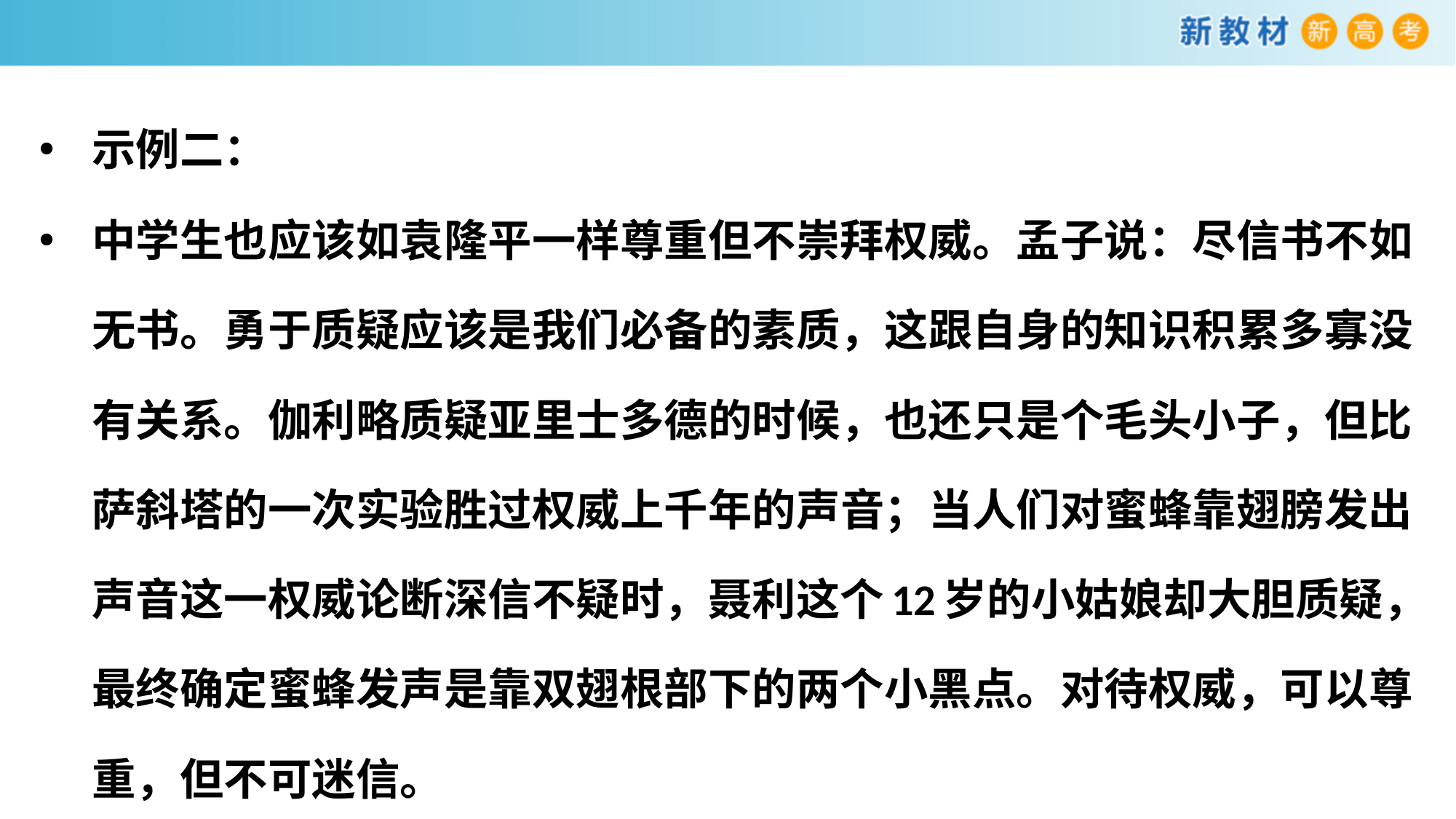

示例二：
中学生也应该如袁隆平一样尊重但不崇拜权威。孟子说：尽信书不如无书。勇于质疑应该是我们必备的素质，这跟自身的知识积累多寡没有关系。伽利略质疑亚里士多德的时候，也还只是个毛头小子，但比萨斜塔的一次实验胜过权威上千年的声音；当人们对蜜蜂靠翅膀发出声音这一权威论断深信不疑时，聂利这个12岁的小姑娘却大胆质疑，最终确定蜜蜂发声是靠双翅根部下的两个小黑点。对待权威，可以尊重，但不可迷信。